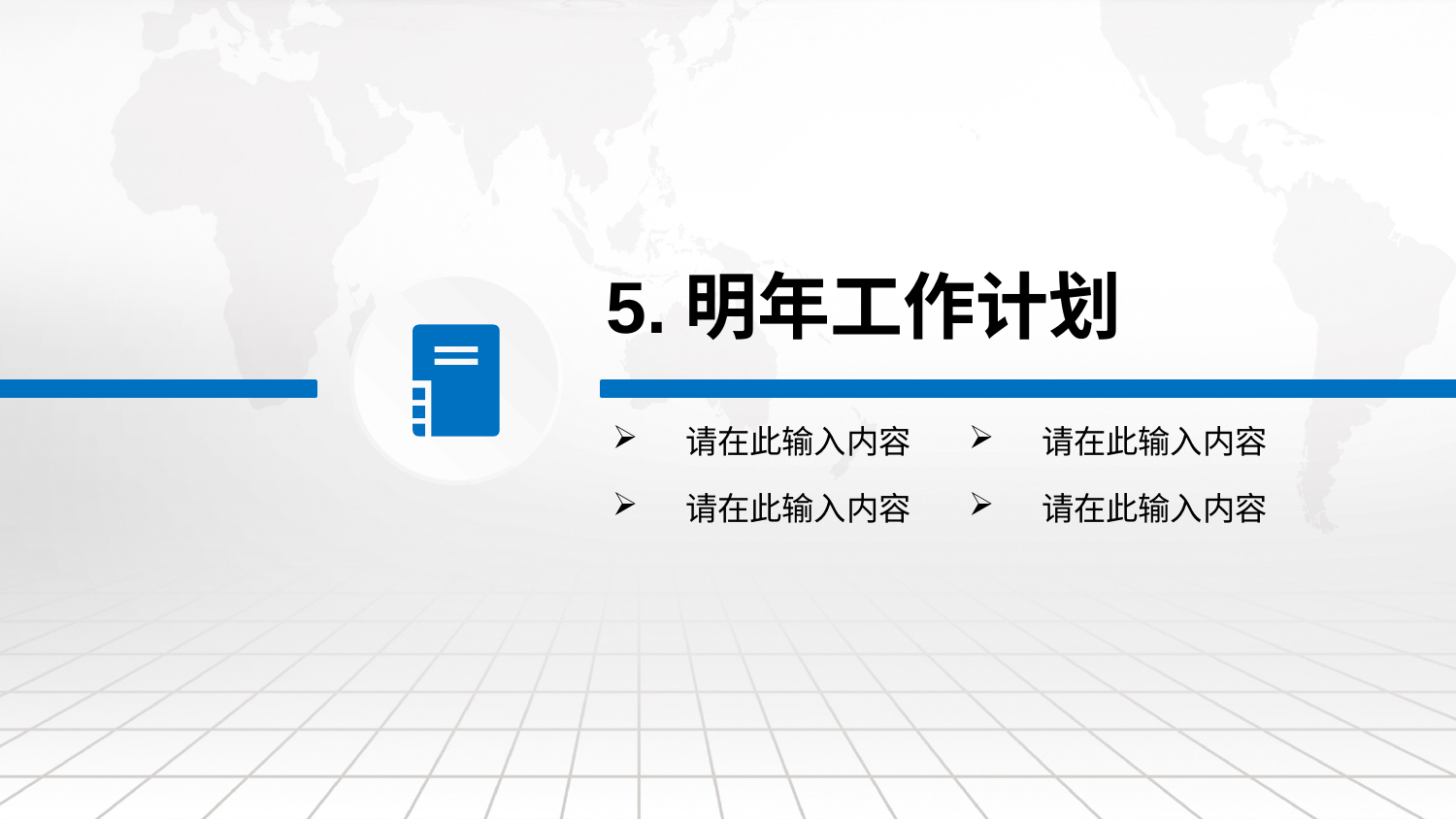

5.明年工作计划

请在此输入内容
请在此输入内容
请在此输入内容
请在此输入内容